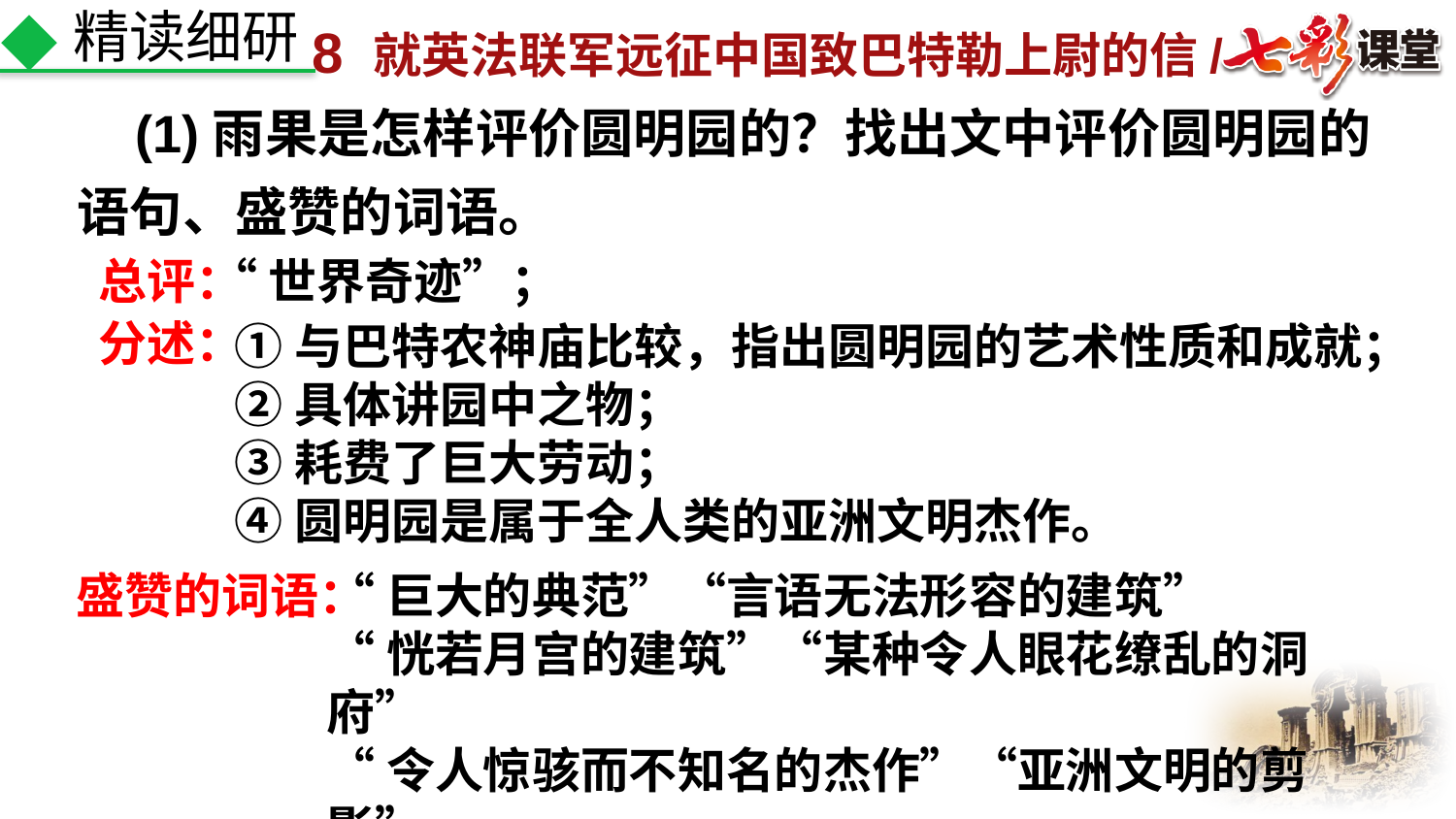

精读细研

    (1)雨果是怎样评价圆明园的？找出文中评价圆明园的语句、盛赞的词语。
总评：
“世界奇迹”；
分述：
①与巴特农神庙比较，指出圆明园的艺术性质和成就；
②具体讲园中之物；
③耗费了巨大劳动；
④圆明园是属于全人类的亚洲文明杰作。
盛赞的词语：
“巨大的典范”“言语无法形容的建筑”
“恍若月宫的建筑”“某种令人眼花缭乱的洞府”
“令人惊骇而不知名的杰作”“亚洲文明的剪影”